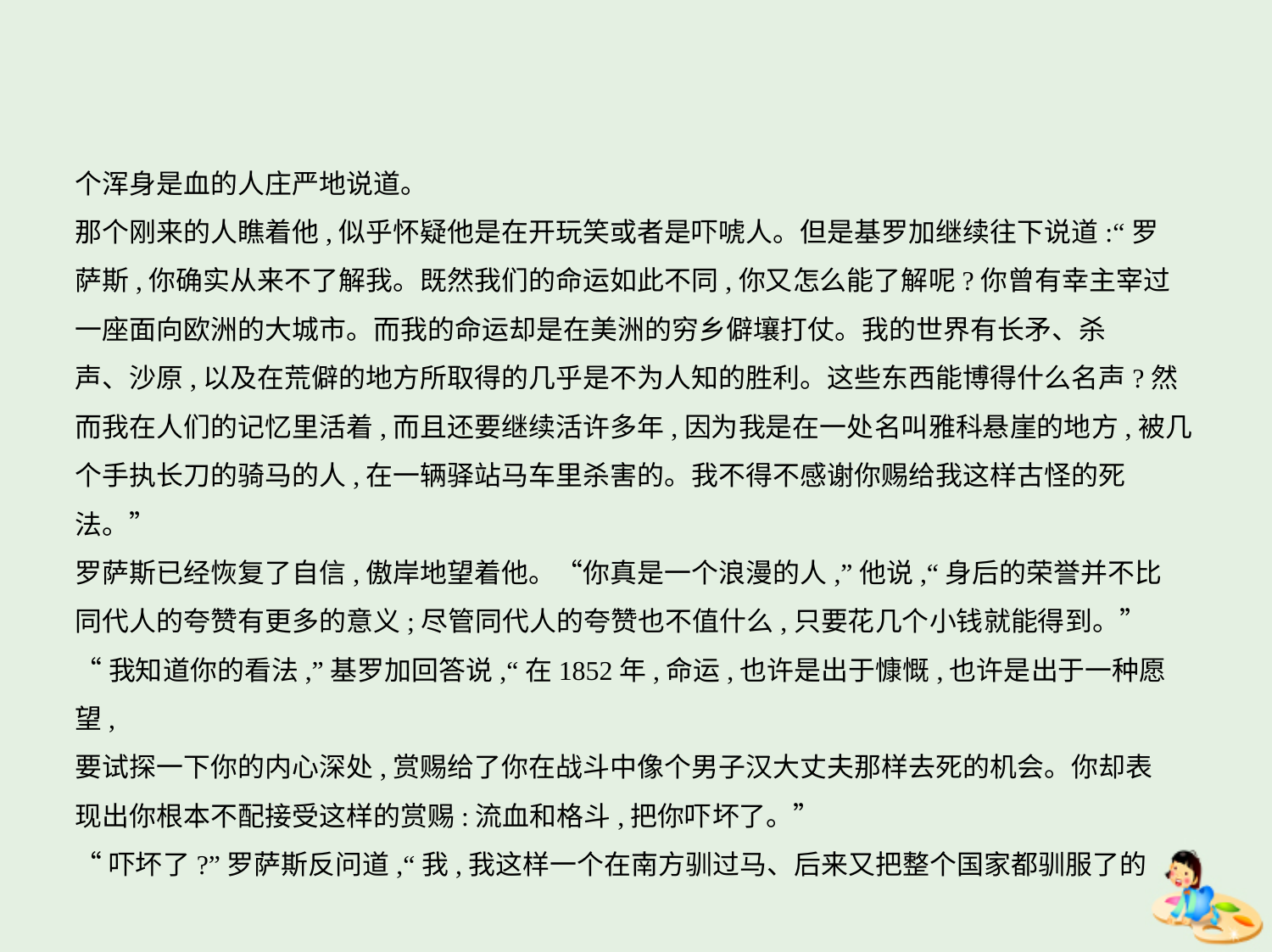

个浑身是血的人庄严地说道。
那个刚来的人瞧着他,似乎怀疑他是在开玩笑或者是吓唬人。但是基罗加继续往下说道:“罗
萨斯,你确实从来不了解我。既然我们的命运如此不同,你又怎么能了解呢?你曾有幸主宰过
一座面向欧洲的大城市。而我的命运却是在美洲的穷乡僻壤打仗。我的世界有长矛、杀
声、沙原,以及在荒僻的地方所取得的几乎是不为人知的胜利。这些东西能博得什么名声?然
而我在人们的记忆里活着,而且还要继续活许多年,因为我是在一处名叫雅科悬崖的地方,被几
个手执长刀的骑马的人,在一辆驿站马车里杀害的。我不得不感谢你赐给我这样古怪的死
法。”
罗萨斯已经恢复了自信,傲岸地望着他。“你真是一个浪漫的人,”他说,“身后的荣誉并不比
同代人的夸赞有更多的意义;尽管同代人的夸赞也不值什么,只要花几个小钱就能得到。”
“我知道你的看法,”基罗加回答说,“在1852年,命运,也许是出于慷慨,也许是出于一种愿望,
要试探一下你的内心深处,赏赐给了你在战斗中像个男子汉大丈夫那样去死的机会。你却表
现出你根本不配接受这样的赏赐:流血和格斗,把你吓坏了。”
“吓坏了?”罗萨斯反问道,“我,我这样一个在南方驯过马、后来又把整个国家都驯服了的